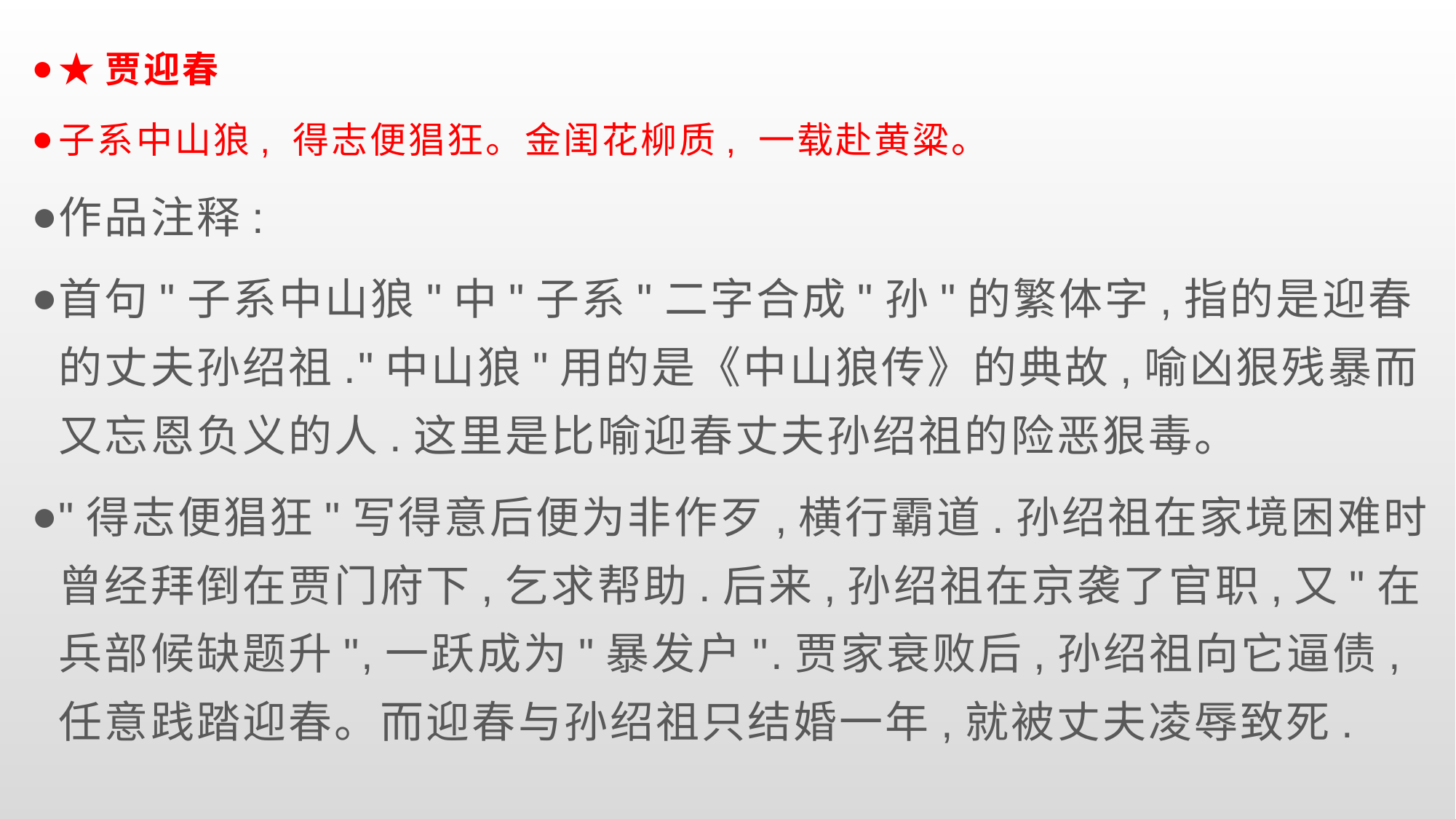

★贾迎春
子系中山狼, 得志便猖狂。金闺花柳质, 一载赴黄粱。
作品注释:
首句"子系中山狼"中"子系"二字合成"孙"的繁体字,指的是迎春的丈夫孙绍祖."中山狼"用的是《中山狼传》的典故,喻凶狠残暴而又忘恩负义的人.这里是比喻迎春丈夫孙绍祖的险恶狠毒。
"得志便猖狂"写得意后便为非作歹,横行霸道.孙绍祖在家境困难时曾经拜倒在贾门府下,乞求帮助.后来,孙绍祖在京袭了官职,又"在兵部候缺题升",一跃成为"暴发户".贾家衰败后,孙绍祖向它逼债,任意践踏迎春。而迎春与孙绍祖只结婚一年,就被丈夫凌辱致死.
#